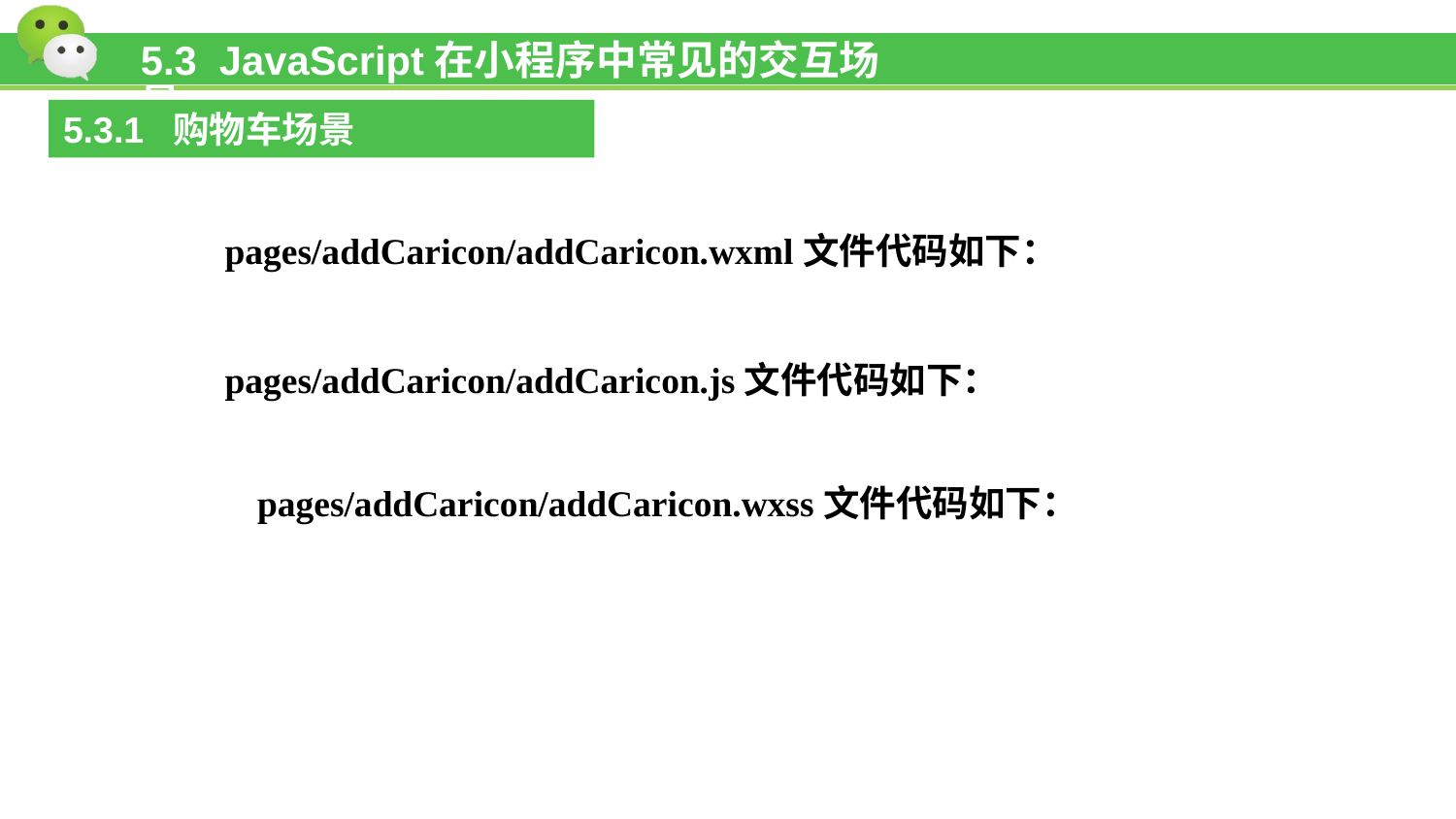

# 5.3  JavaScript在小程序中常见的交互场景
5.3.1  购物车场景
pages/addCaricon/addCaricon.wxml文件代码如下：
pages/addCaricon/addCaricon.js文件代码如下：
pages/addCaricon/addCaricon.wxss文件代码如下：